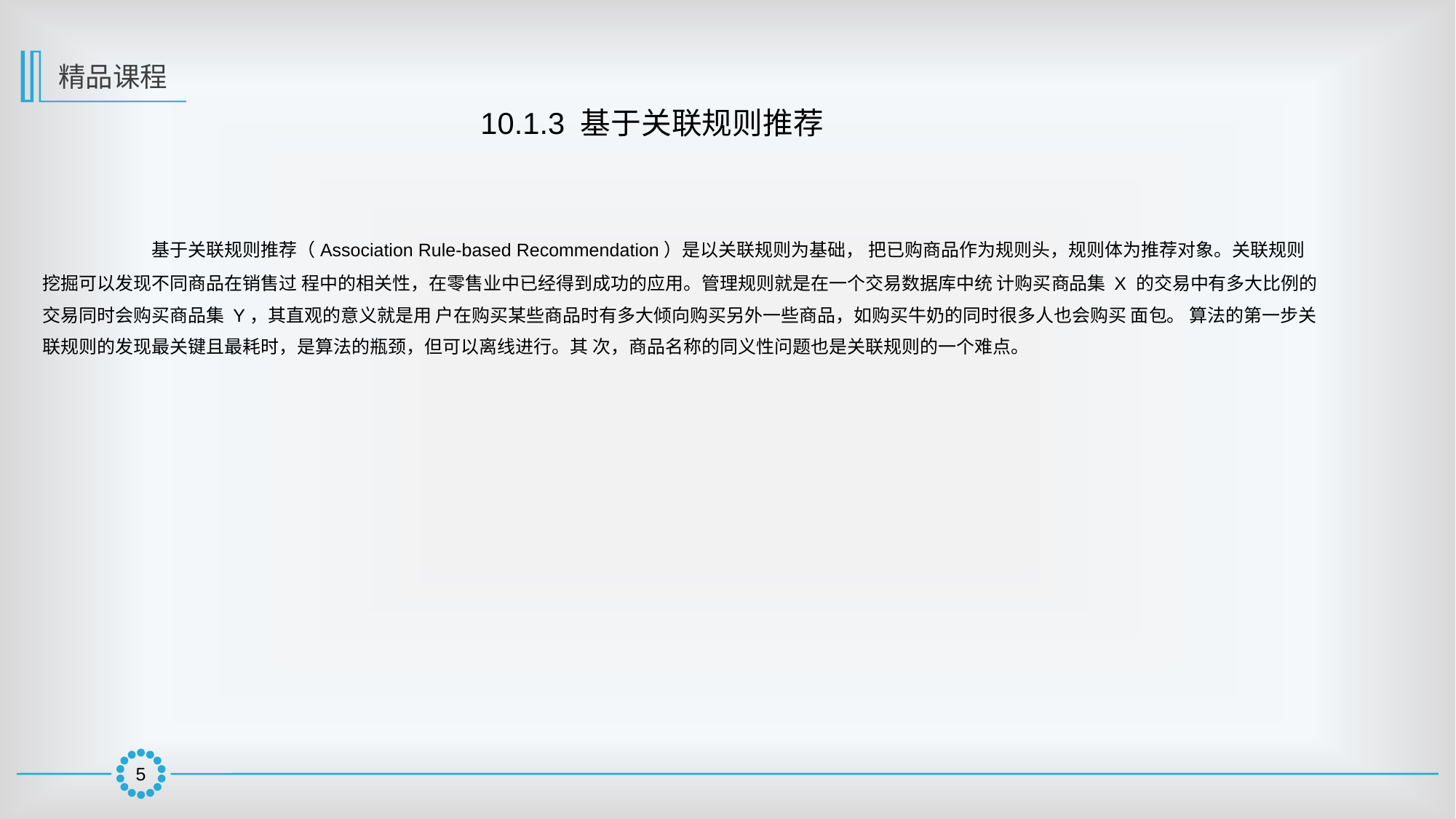

精品课程
10.1.3 基于关联规则推荐
	基于关联规则推荐（Association Rule-based Recommendation）是以关联规则为基础， 把已购商品作为规则头，规则体为推荐对象。关联规则挖掘可以发现不同商品在销售过 程中的相关性，在零售业中已经得到成功的应用。管理规则就是在一个交易数据库中统 计购买商品集 X 的交易中有多大比例的交易同时会购买商品集 Y，其直观的意义就是用 户在购买某些商品时有多大倾向购买另外一些商品，如购买牛奶的同时很多人也会购买 面包。 算法的第一步关联规则的发现最关键且最耗时，是算法的瓶颈，但可以离线进行。其 次，商品名称的同义性问题也是关联规则的一个难点。

5